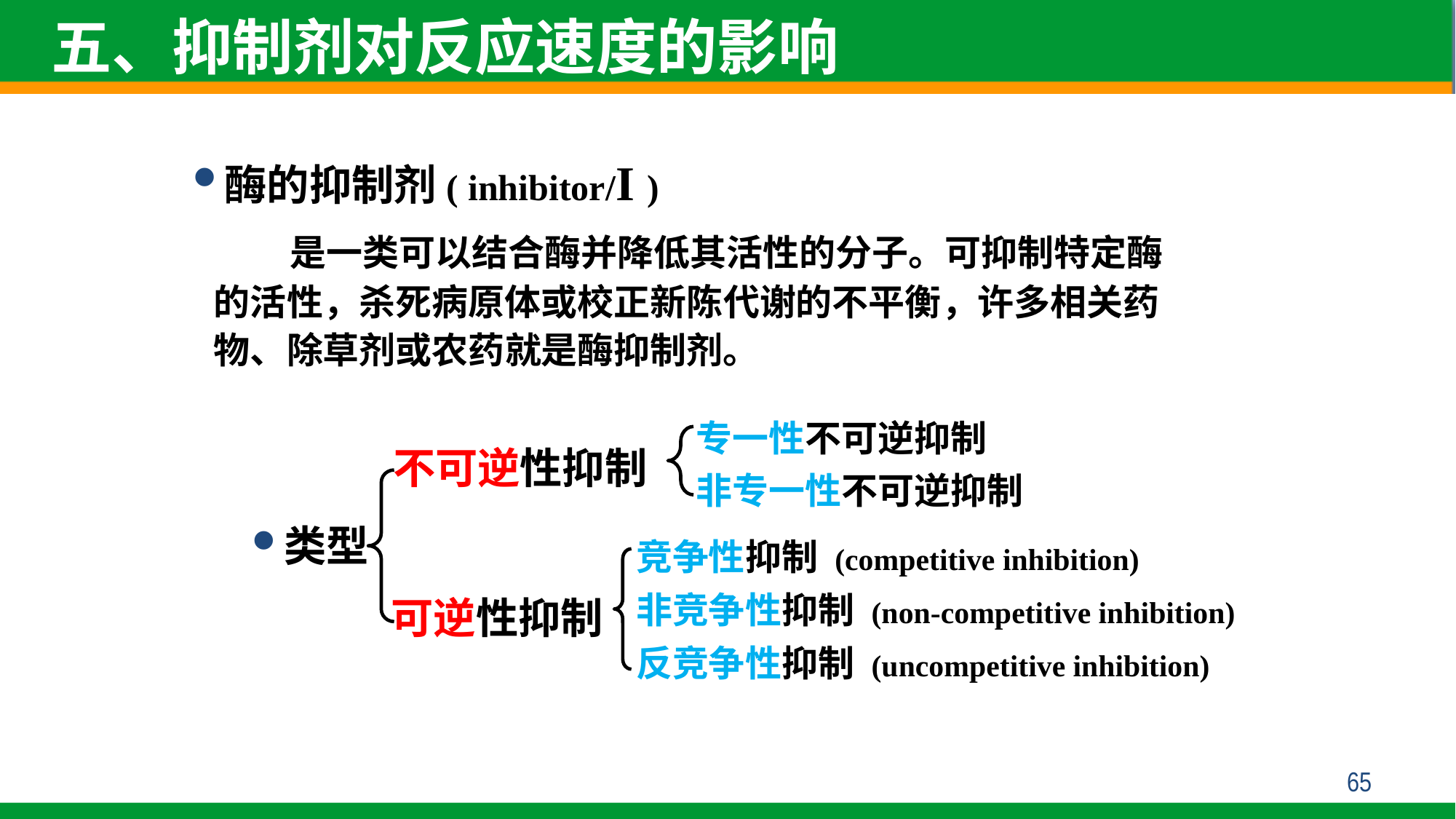

五、抑制剂对反应速度的影响
酶的抑制剂( inhibitor/I )
         是一类可以结合酶并降低其活性的分子。可抑制特定酶的活性，杀死病原体或校正新陈代谢的不平衡，许多相关药物、除草剂或农药就是酶抑制剂。
专一性不可逆抑制
非专一性不可逆抑制

不可逆性抑制

类型
竞争性抑制 (competitive inhibition)
非竞争性抑制 (non-competitive inhibition)
反竞争性抑制 (uncompetitive inhibition)

可逆性抑制
65